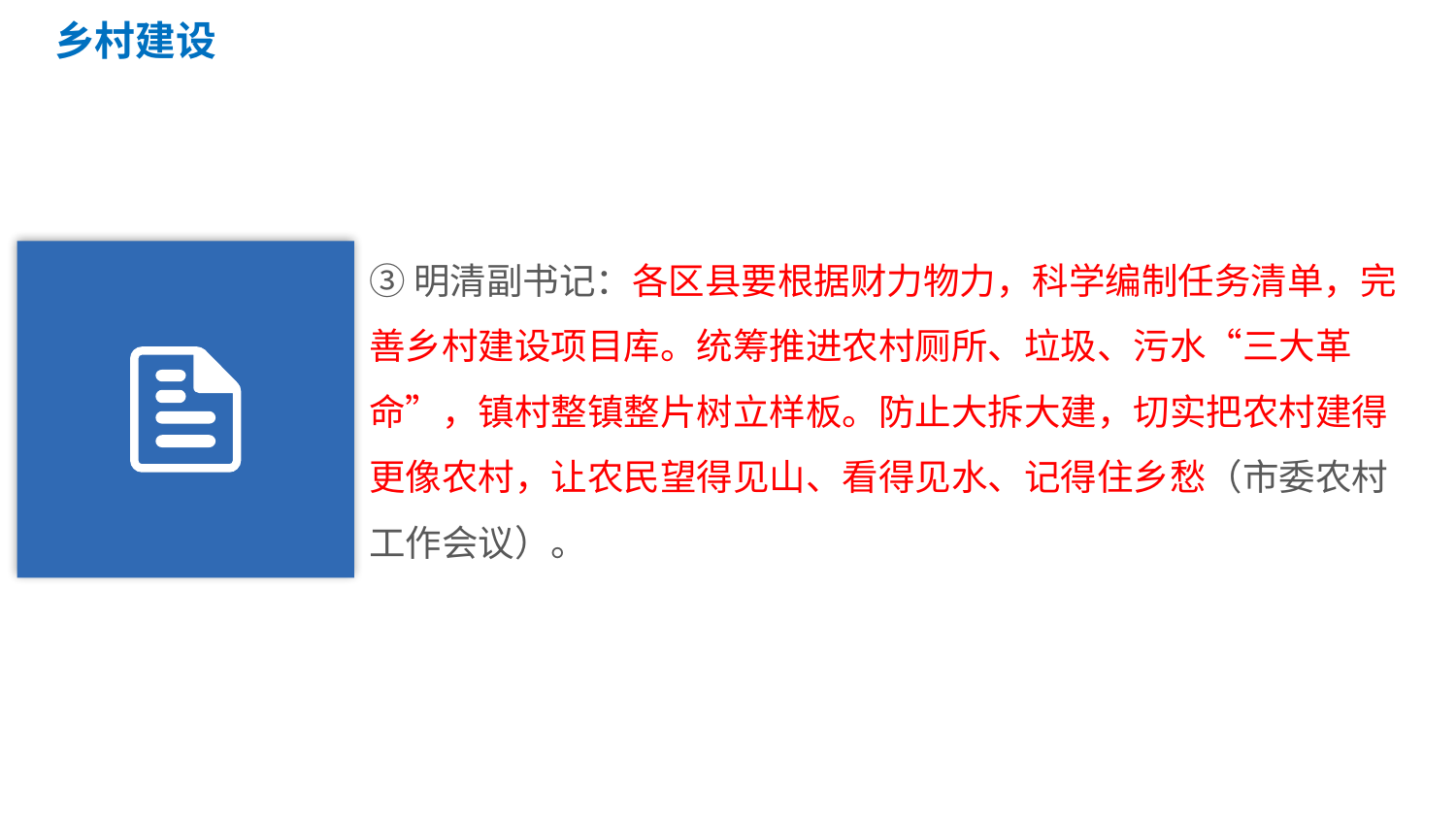

乡村建设
# ③明清副书记：各区县要根据财力物力，科学编制任务清单，完善乡村建设项目库。统筹推进农村厕所、垃圾、污水“三大革命”，镇村整镇整片树立样板。防止大拆大建，切实把农村建得更像农村，让农民望得见山、看得见水、记得住乡愁（市委农村工作会议）。